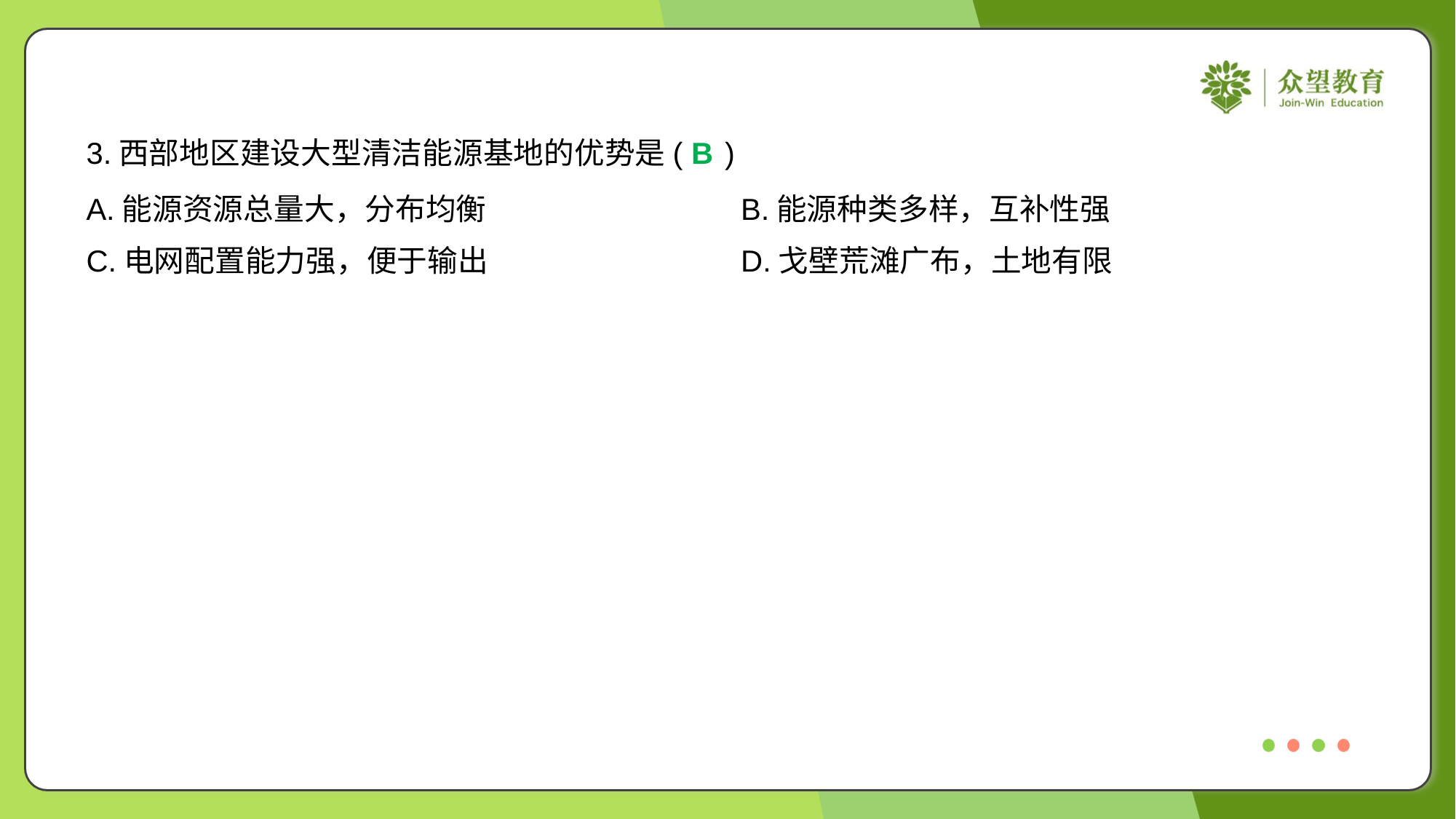

3.西部地区建设大型清洁能源基地的优势是(     )
B
A.能源资源总量大，分布均衡	B.能源种类多样，互补性强
C.电网配置能力强，便于输出	D.戈壁荒滩广布，土地有限